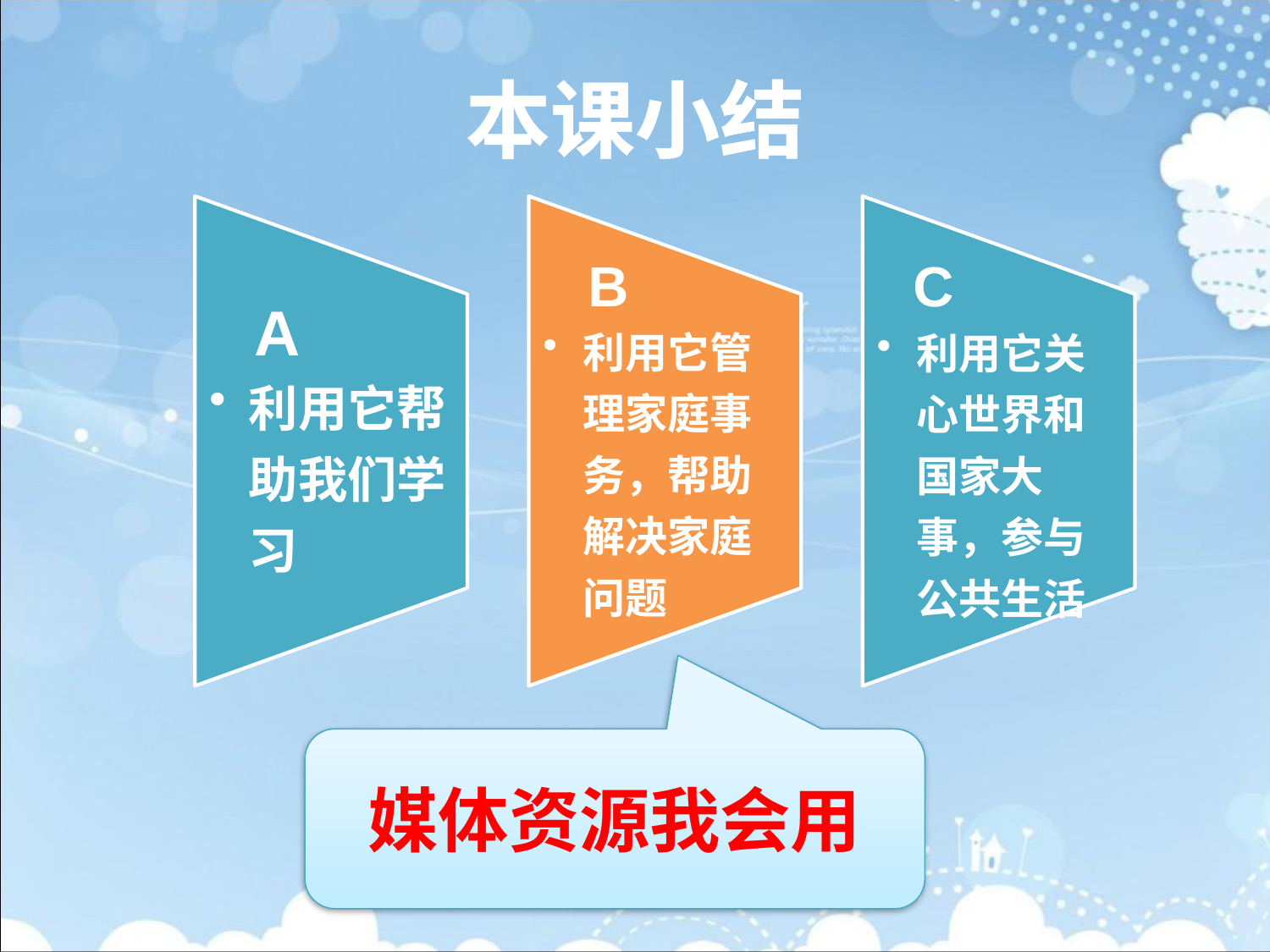

# 本课小结
    A
利用它帮助我们学习
    B
   C
媒体资源我会用